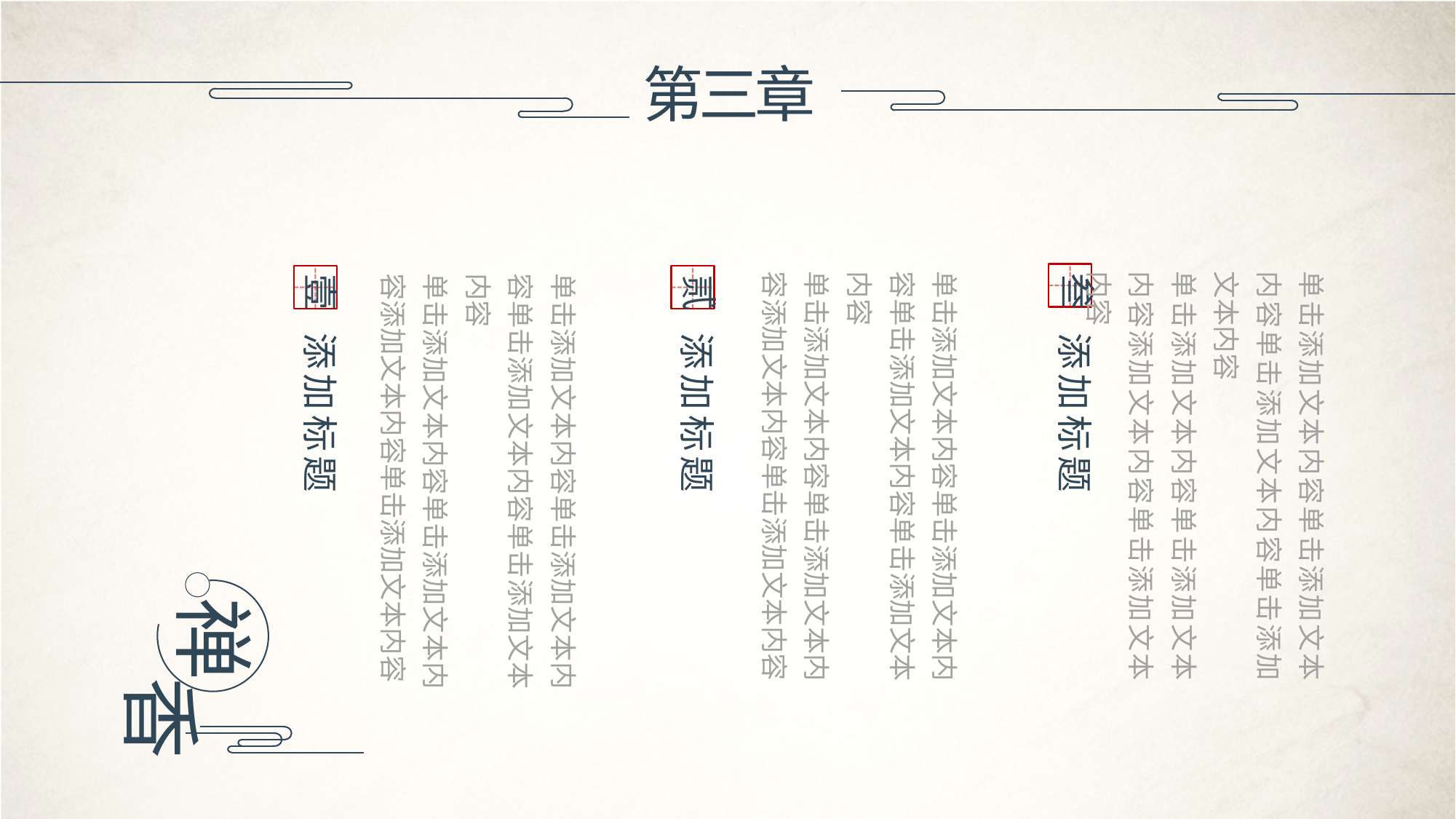

第三章

单击添加文本内容单击添加文本内容单击添加文本内容单击添加文本内容
单击添加文本内容单击添加文本内容添加文本内容单击添加文本内容
单击添加文本内容单击添加文本内容单击添加文本内容单击添加文本内容
单击添加文本内容单击添加文本内容添加文本内容单击添加文本内容
叁

单击添加文本内容单击添加文本内容单击添加文本内容单击添加文本内容
单击添加文本内容单击添加文本内容添加文本内容单击添加文本内容
壹

贰

添加标题
添加标题
添加标题

禅
香